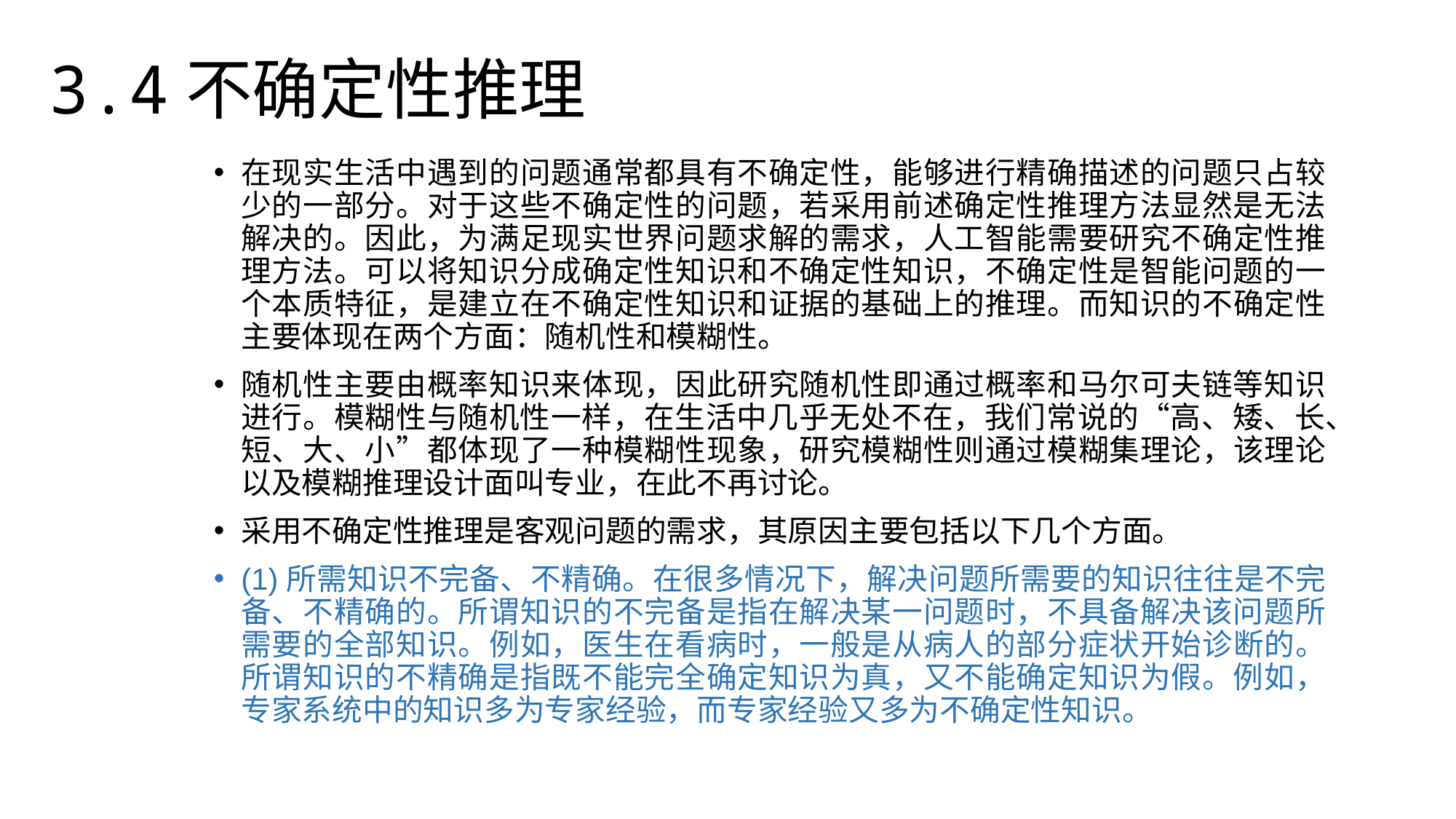

3.4不确定性推理
在现实生活中遇到的问题通常都具有不确定性，能够进行精确描述的问题只占较少的一部分。对于这些不确定性的问题，若采用前述确定性推理方法显然是无法解决的。因此，为满足现实世界问题求解的需求，人工智能需要研究不确定性推理方法。可以将知识分成确定性知识和不确定性知识，不确定性是智能问题的一个本质特征，是建立在不确定性知识和证据的基础上的推理。而知识的不确定性主要体现在两个方面：随机性和模糊性。
随机性主要由概率知识来体现，因此研究随机性即通过概率和马尔可夫链等知识进行。模糊性与随机性一样，在生活中几乎无处不在，我们常说的“高、矮、长、短、大、小”都体现了一种模糊性现象，研究模糊性则通过模糊集理论，该理论以及模糊推理设计面叫专业，在此不再讨论。
采用不确定性推理是客观问题的需求，其原因主要包括以下几个方面。
(1)所需知识不完备、不精确。在很多情况下，解决问题所需要的知识往往是不完备、不精确的。所谓知识的不完备是指在解决某一问题时，不具备解决该问题所需要的全部知识。例如，医生在看病时，一般是从病人的部分症状开始诊断的。所谓知识的不精确是指既不能完全确定知识为真，又不能确定知识为假。例如，专家系统中的知识多为专家经验，而专家经验又多为不确定性知识。